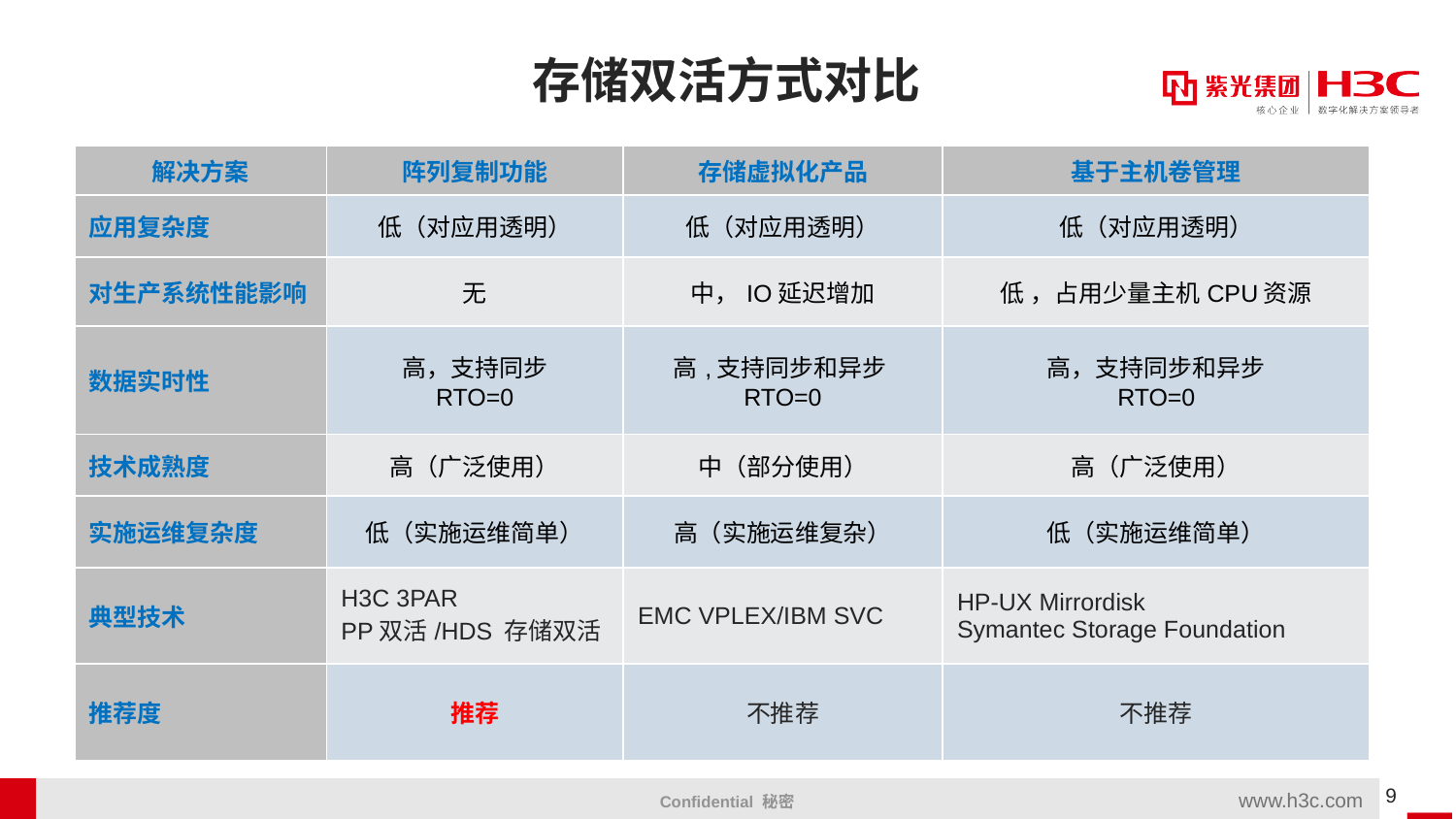

# 存储双活方式对比
| 解决方案 | 阵列复制功能 | 存储虚拟化产品 | 基于主机卷管理 |
| --- | --- | --- | --- |
| 应用复杂度 | 低（对应用透明） | 低（对应用透明） | 低（对应用透明） |
| 对生产系统性能影响 | 无 | 中，IO延迟增加 | 低 ，占用少量主机CPU资源 |
| 数据实时性 | 高，支持同步 RTO=0 | 高,支持同步和异步 RTO=0 | 高，支持同步和异步 RTO=0 |
| 技术成熟度 | 高（广泛使用） | 中（部分使用） | 高（广泛使用） |
| 实施运维复杂度 | 低（实施运维简单） | 高（实施运维复杂） | 低（实施运维简单） |
| 典型技术 | H3C 3PAR PP双活/HDS 存储双活 | EMC VPLEX/IBM SVC | HP-UX Mirrordisk Symantec Storage Foundation |
| 推荐度 | 推荐 | 不推荐 | 不推荐 |